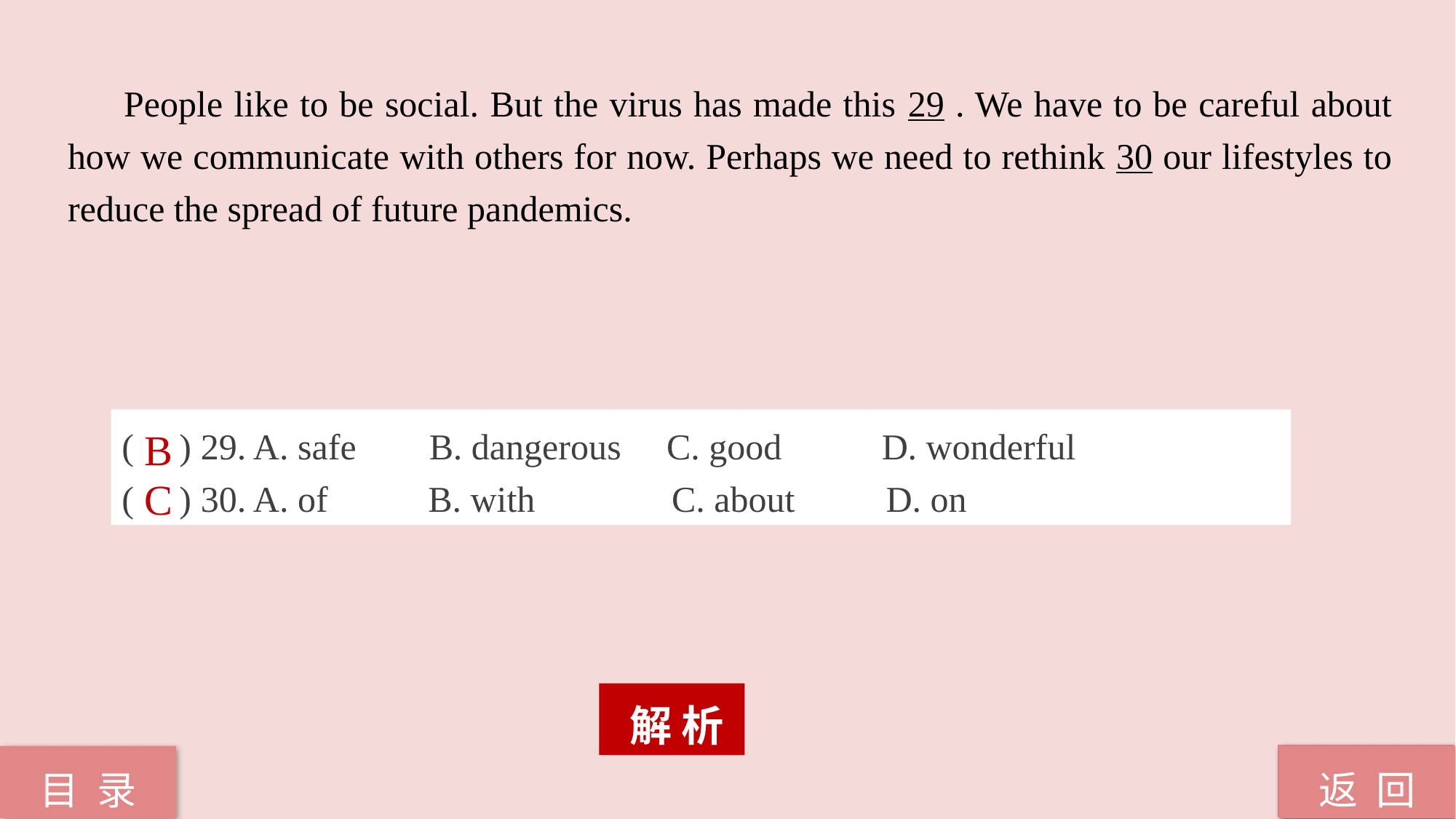

People like to be social. But the virus has made this 29 . We have to be careful about how we communicate with others for now. Perhaps we need to rethink 30 our lifestyles to reduce the spread of future pandemics.
(     ) 29. A. safe        B. dangerous     C. good           D. wonderful
(     ) 30. A. of           B. with               C. about          D. on
B
C
 解 析
返  回